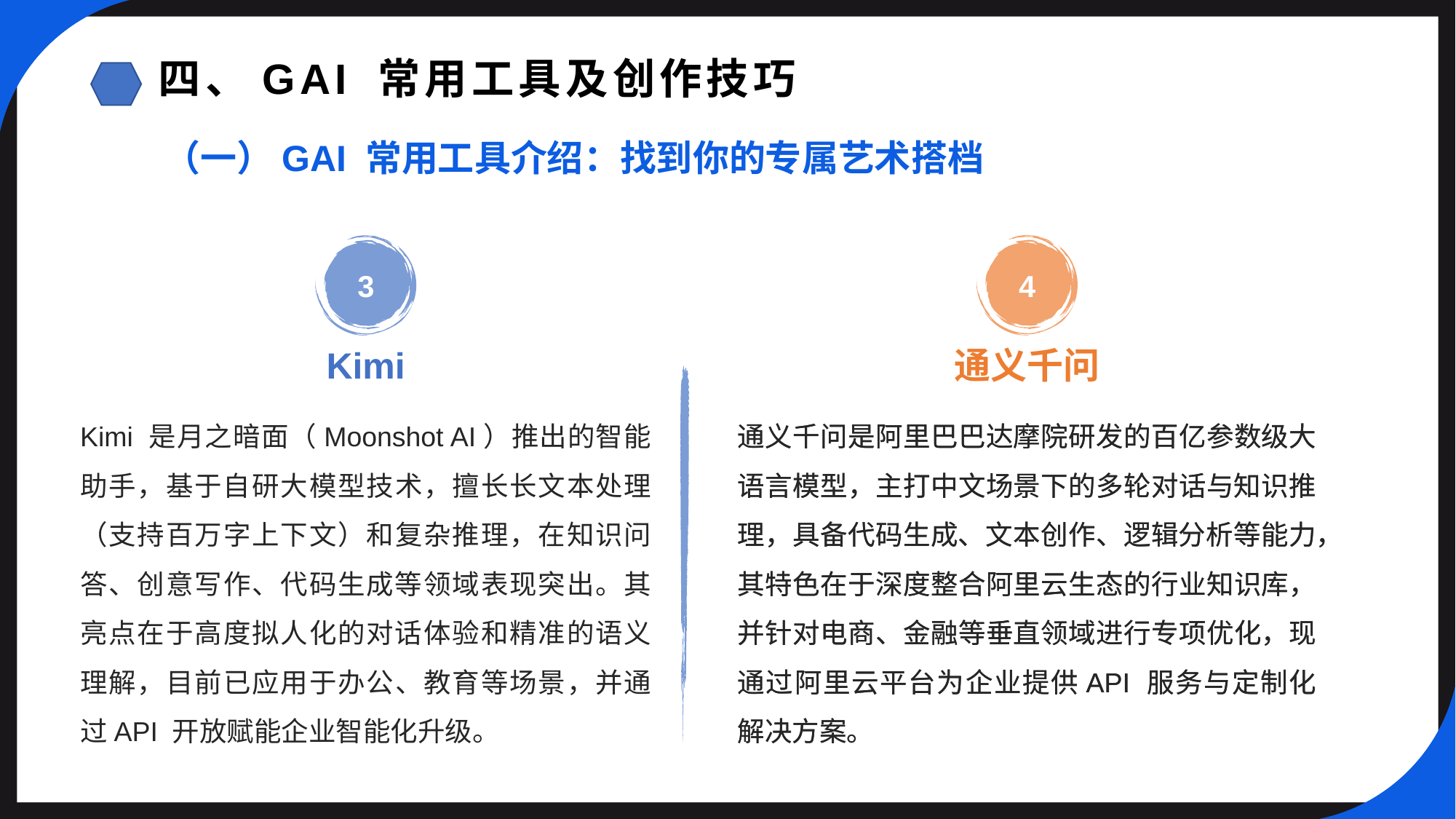

四、GAI 常用工具及创作技巧
（一）GAI 常用工具介绍：找到你的专属艺术搭档
4
3
Kimi
通义千问

通义千问是阿里巴巴达摩院研发的百亿参数级大语言模型，主打中文场景下的多轮对话与知识推理，具备代码生成、文本创作、逻辑分析等能力，其特色在于深度整合阿里云生态的行业知识库，并针对电商、金融等垂直领域进行专项优化，现通过阿里云平台为企业提供API 服务与定制化解决方案。
Kimi 是月之暗面（Moonshot AI）推出的智能助手，基于自研大模型技术，擅长长文本处理（支持百万字上下文）和复杂推理，在知识问答、创意写作、代码生成等领域表现突出。其亮点在于高度拟人化的对话体验和精准的语义理解，目前已应用于办公、教育等场景，并通过API 开放赋能企业智能化升级。
通义千问是阿里巴巴达摩院研发的百亿参数级大语言模型，主打中文场景下的多轮对话与知识推理，具备代码生成、文本创作、逻辑分析等能力，其特色在于深度整合阿里云生态的行业知识库，并针对电商、金融等垂直领域进行专项优化，现通过阿里云平台为企业提供API 服务与定制化解决方案。